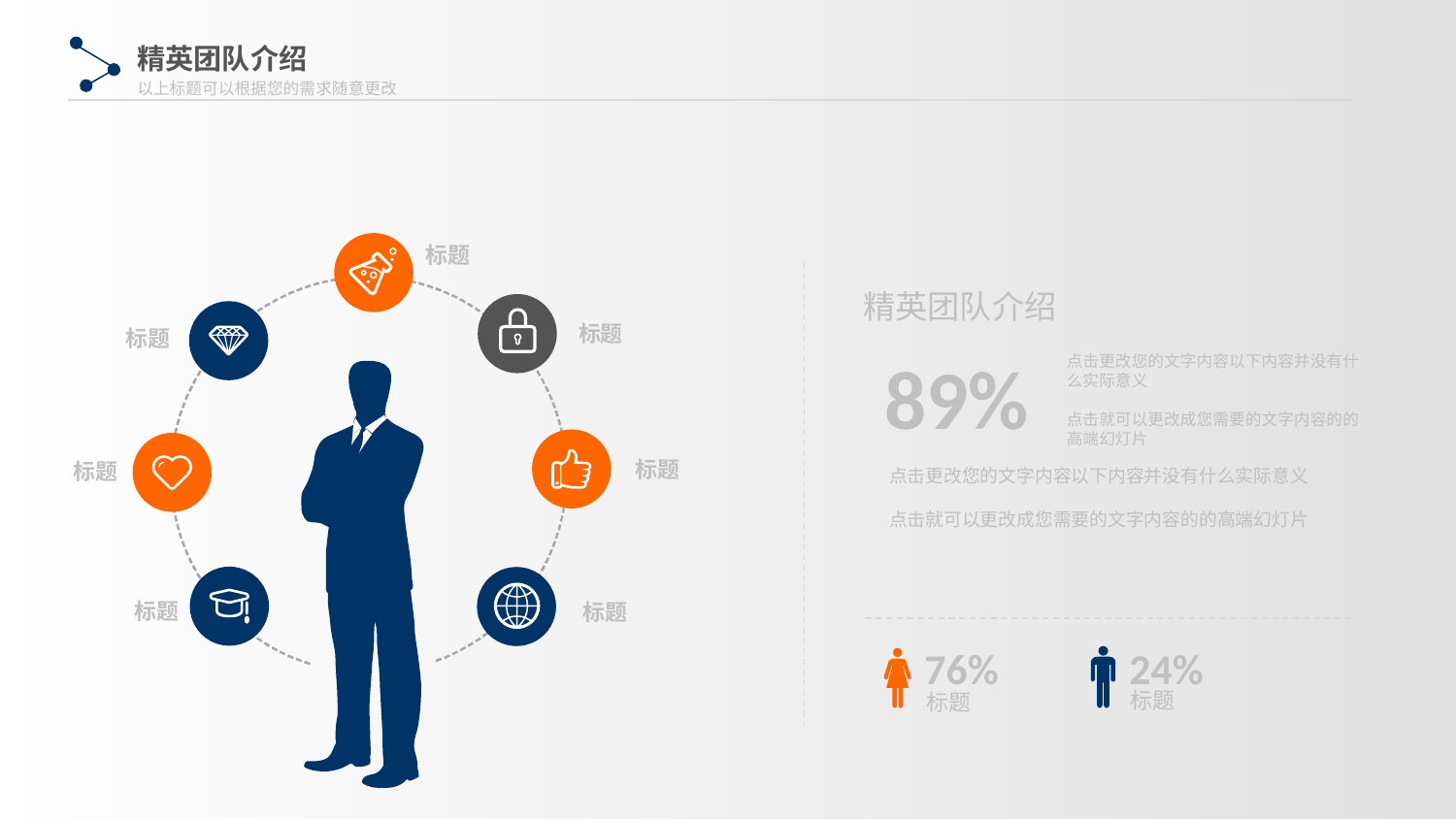

精英团队介绍
以上标题可以根据您的需求随意更改

标题

精英团队介绍

标题
标题

89%
点击更改您的文字内容以下内容并没有什么实际意义

点击就可以更改成您需要的文字内容的的高端幻灯片

标题
标题

点击更改您的文字内容以下内容并没有什么实际意义

点击就可以更改成您需要的文字内容的的高端幻灯片

标题
标题

24%

标题
76%

标题